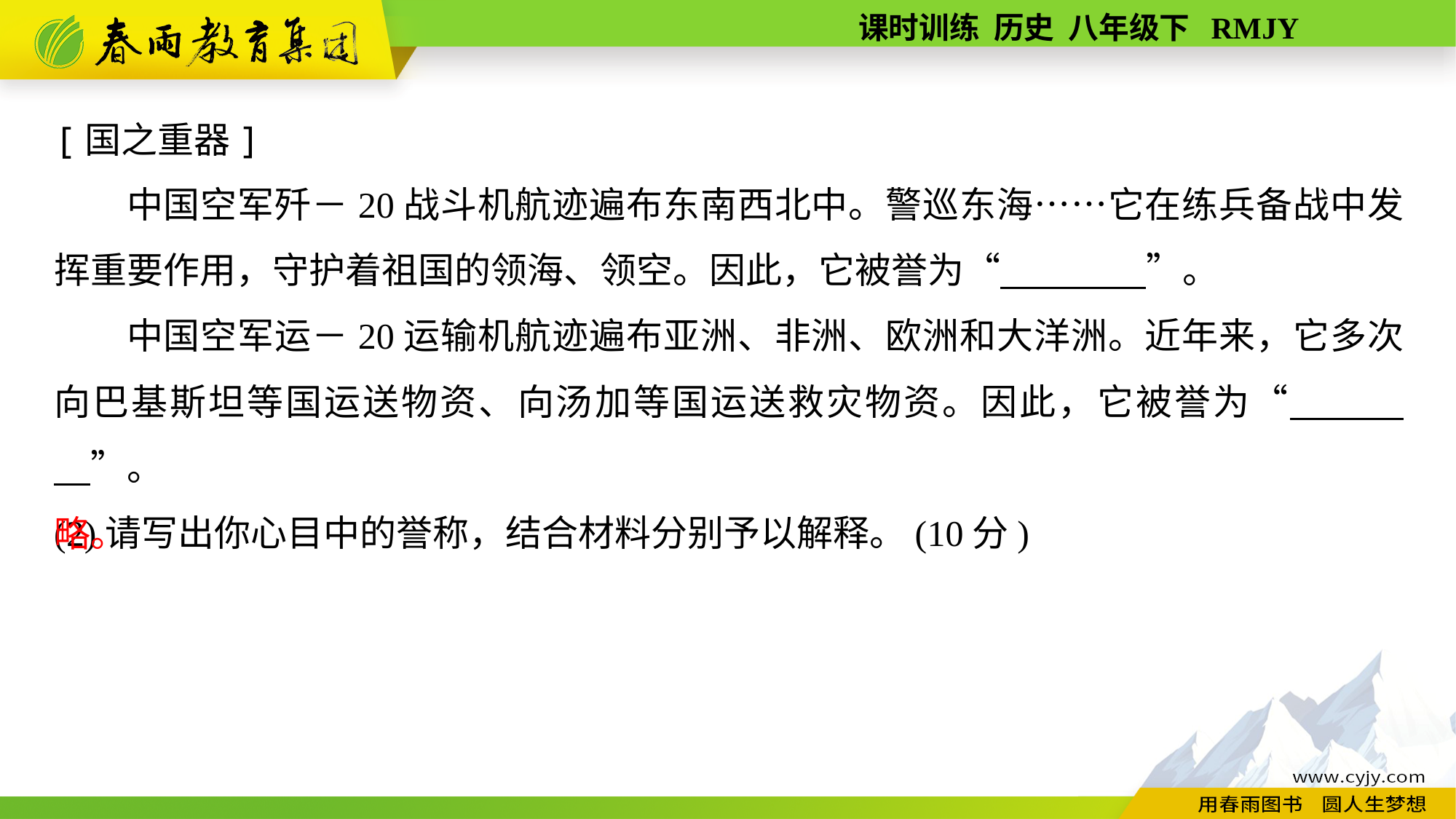

[国之重器]
中国空军歼－20战斗机航迹遍布东南西北中。警巡东海……它在练兵备战中发挥重要作用，守护着祖国的领海、领空。因此，它被誉为“　　　　”。
中国空军运－20运输机航迹遍布亚洲、非洲、欧洲和大洋洲。近年来，它多次向巴基斯坦等国运送物资、向汤加等国运送救灾物资。因此，它被誉为“　　　　”。
(2)请写出你心目中的誉称，结合材料分别予以解释。(10分)
略。